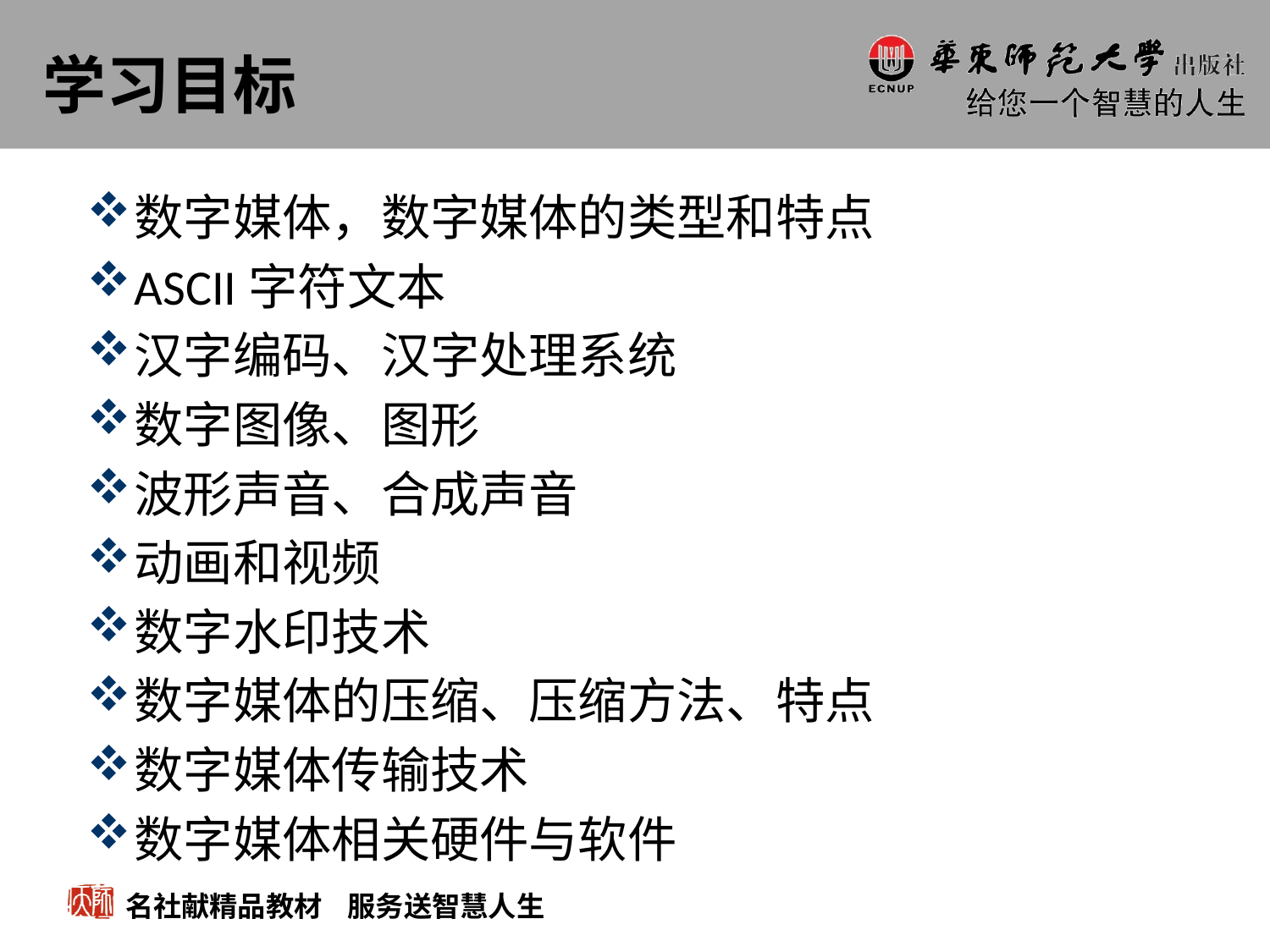

# 学习目标
数字媒体，数字媒体的类型和特点
ASCII字符文本
汉字编码、汉字处理系统
数字图像、图形
波形声音、合成声音
动画和视频
数字水印技术
数字媒体的压缩、压缩方法、特点
数字媒体传输技术
数字媒体相关硬件与软件